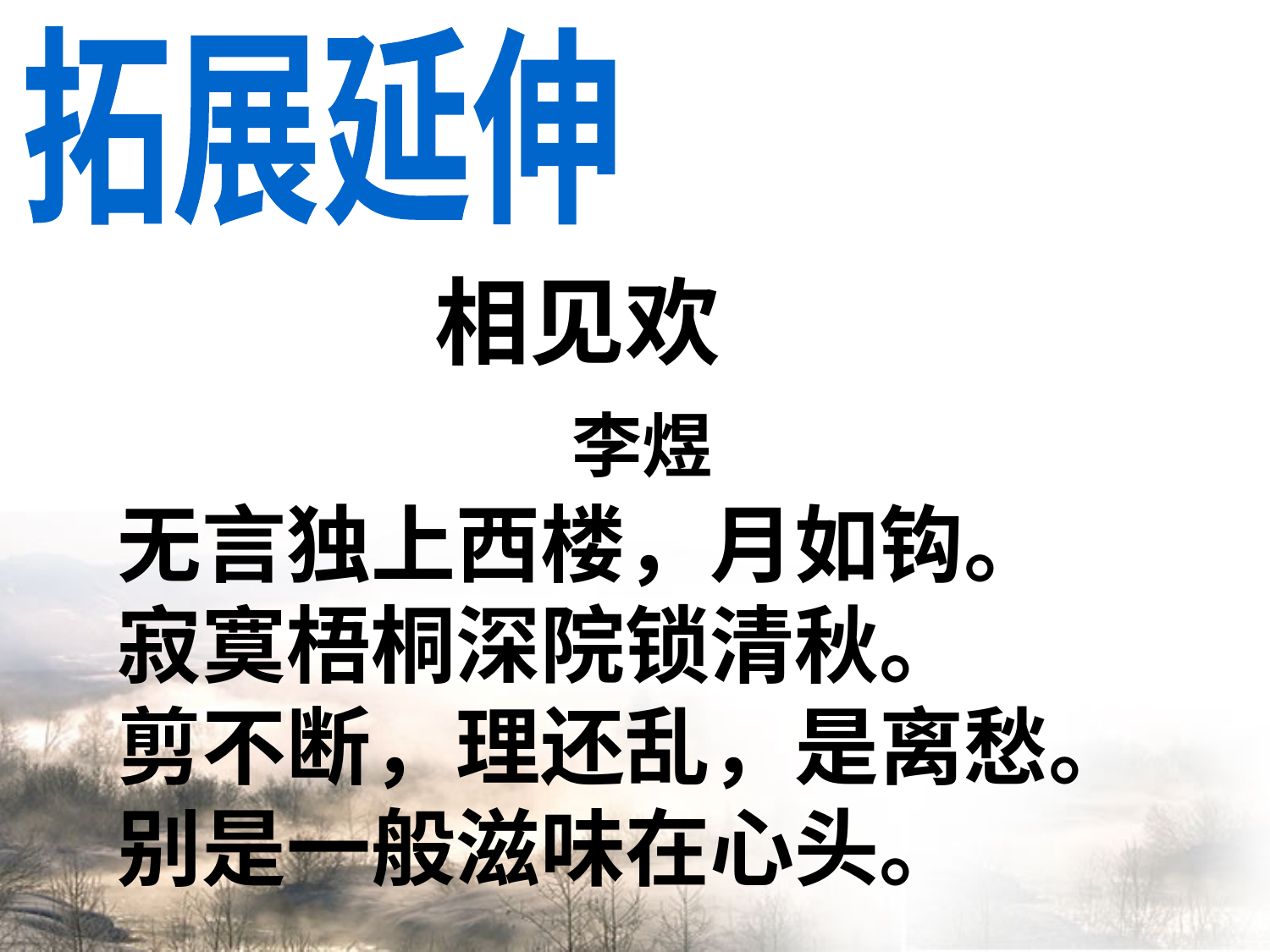

拓展延伸
                 相见欢
                    李煜
无言独上西楼，月如钩。 寂寞梧桐深院锁清秋。
剪不断，理还乱，是离愁。别是一般滋味在心头。